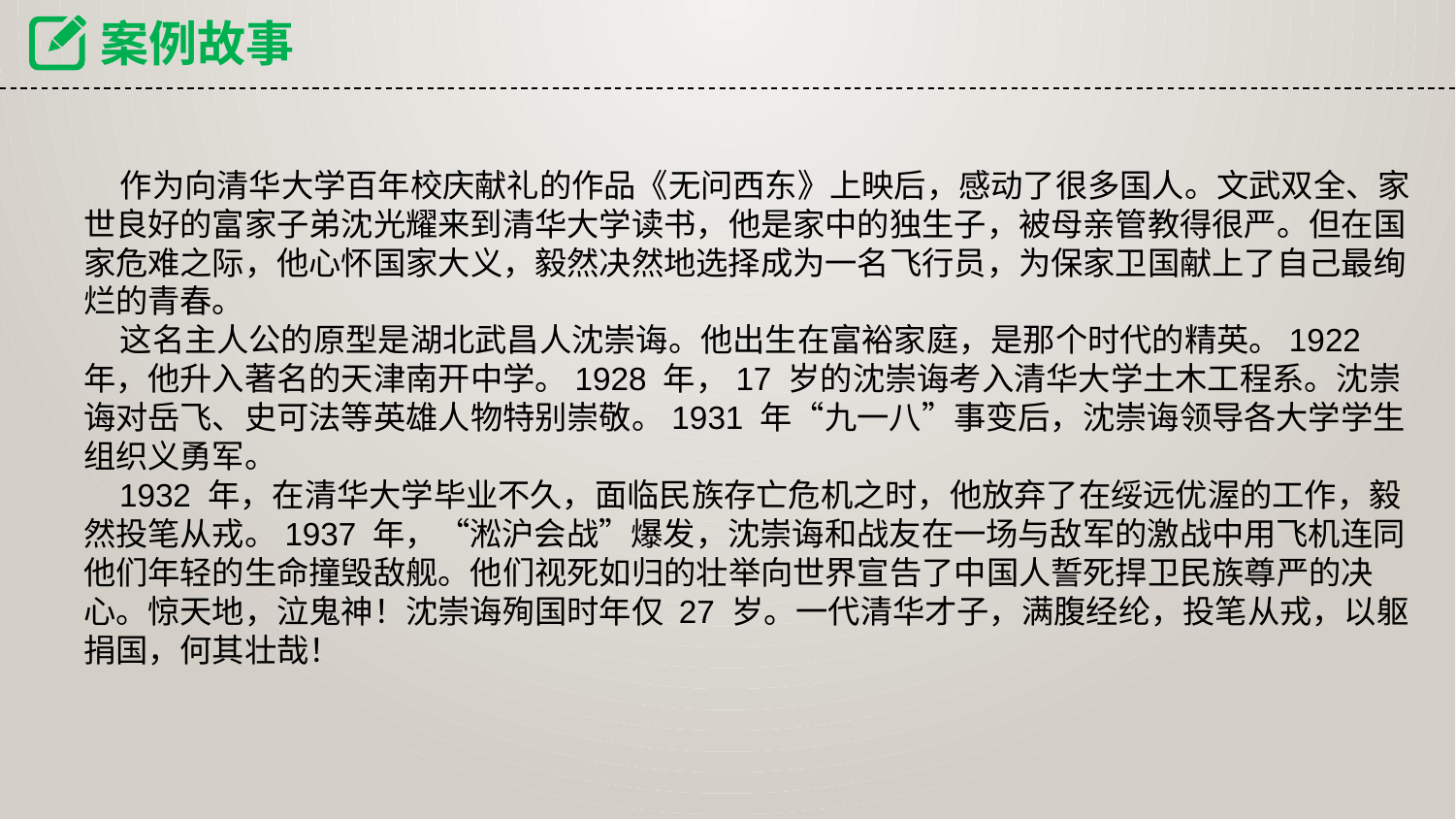

案例故事

    作为向清华大学百年校庆献礼的作品《无问西东》上映后，感动了很多国人。文武双全、家世良好的富家子弟沈光耀来到清华大学读书，他是家中的独生子，被母亲管教得很严。但在国家危难之际，他心怀国家大义，毅然决然地选择成为一名飞行员，为保家卫国献上了自己最绚烂的青春。
    这名主人公的原型是湖北武昌人沈崇诲。他出生在富裕家庭，是那个时代的精英。1922 年，他升入著名的天津南开中学。1928 年，17 岁的沈崇诲考入清华大学土木工程系。沈崇诲对岳飞、史可法等英雄人物特别崇敬。1931 年“九一八”事变后，沈崇诲领导各大学学生组织义勇军。
    1932 年，在清华大学毕业不久，面临民族存亡危机之时，他放弃了在绥远优渥的工作，毅然投笔从戎。1937 年，“淞沪会战”爆发，沈崇诲和战友在一场与敌军的激战中用飞机连同他们年轻的生命撞毁敌舰。他们视死如归的壮举向世界宣告了中国人誓死捍卫民族尊严的决心。惊天地，泣鬼神！沈崇诲殉国时年仅 27 岁。一代清华才子，满腹经纶，投笔从戎，以躯捐国，何其壮哉！

78